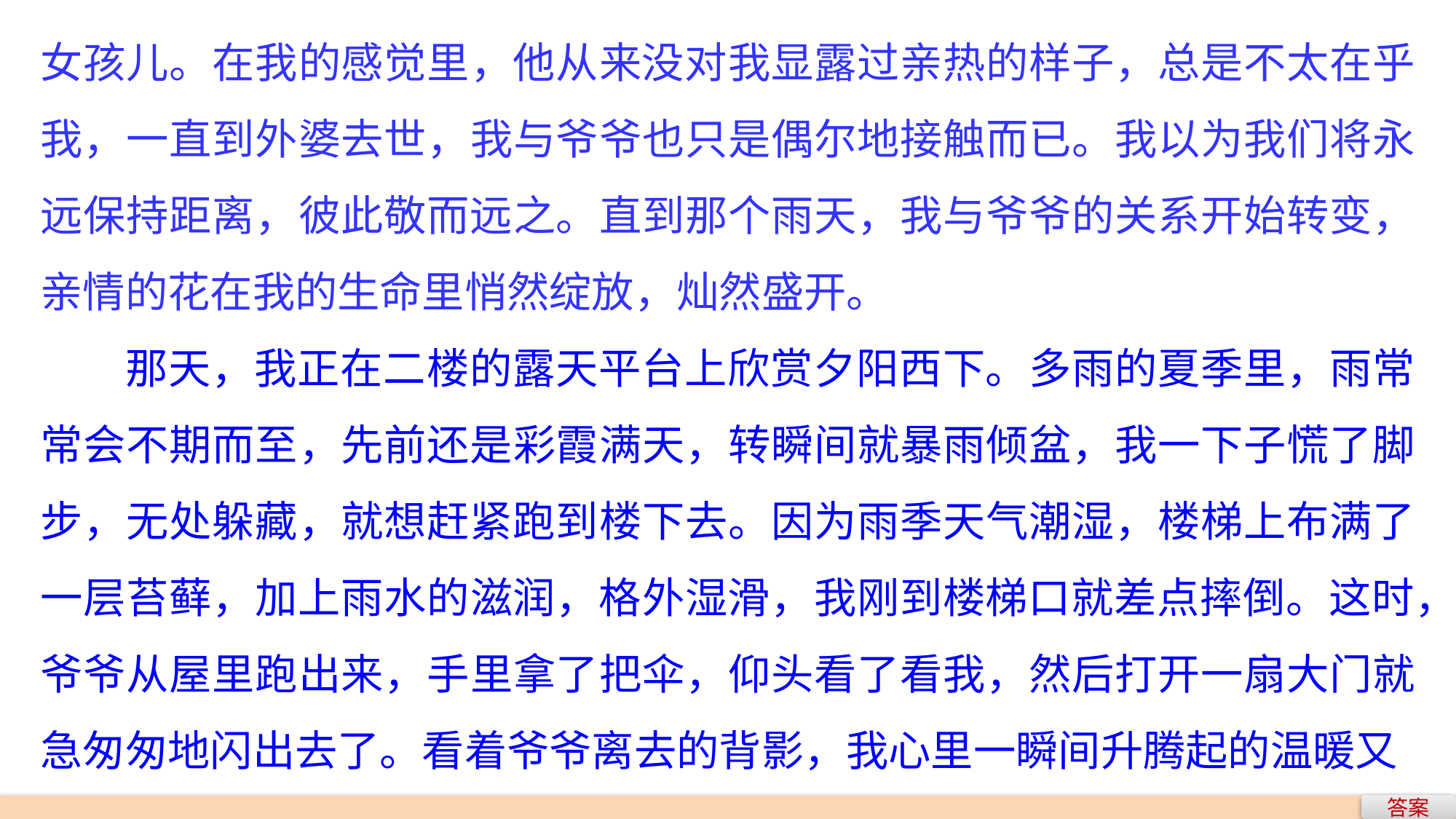

女孩儿。在我的感觉里，他从来没对我显露过亲热的样子，总是不太在乎我，一直到外婆去世，我与爷爷也只是偶尔地接触而已。我以为我们将永远保持距离，彼此敬而远之。直到那个雨天，我与爷爷的关系开始转变，亲情的花在我的生命里悄然绽放，灿然盛开。
那天，我正在二楼的露天平台上欣赏夕阳西下。多雨的夏季里，雨常常会不期而至，先前还是彩霞满天，转瞬间就暴雨倾盆，我一下子慌了脚步，无处躲藏，就想赶紧跑到楼下去。因为雨季天气潮湿，楼梯上布满了一层苔藓，加上雨水的滋润，格外湿滑，我刚到楼梯口就差点摔倒。这时，爷爷从屋里跑出来，手里拿了把伞，仰头看了看我，然后打开一扇大门就急匆匆地闪出去了。看着爷爷离去的背影，我心里一瞬间升腾起的温暖又
答案